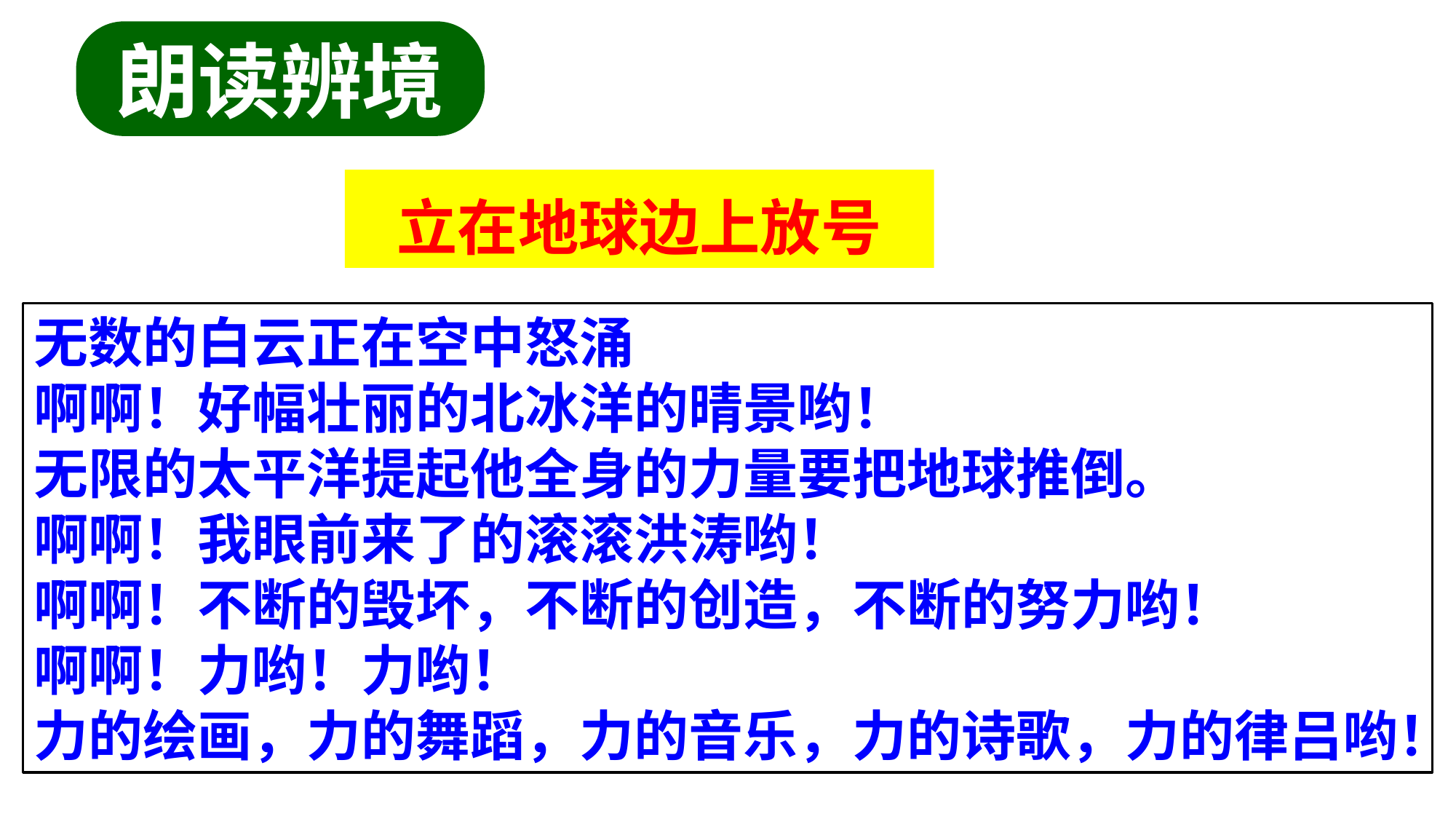

朗读辨境
立在地球边上放号
无数的白云正在空中怒涌
啊啊！好幅壮丽的北冰洋的晴景哟！
无限的太平洋提起他全身的力量要把地球推倒。
啊啊！我眼前来了的滚滚洪涛哟！
啊啊！不断的毁坏，不断的创造，不断的努力哟！
啊啊！力哟！力哟！
力的绘画，力的舞蹈，力的音乐，力的诗歌，力的律吕哟！